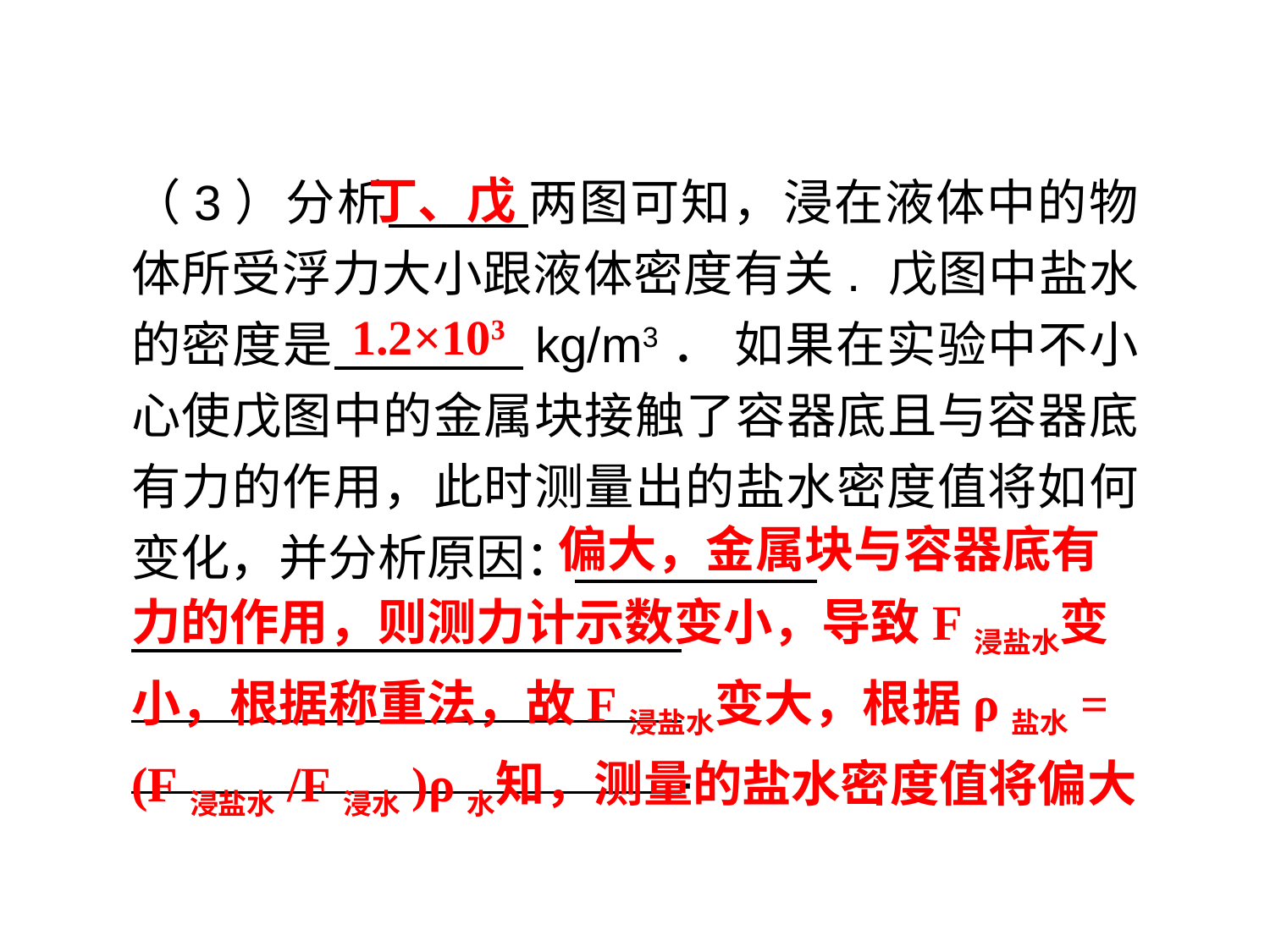

（3）分析　   　两图可知，浸在液体中的物体所受浮力大小跟液体密度有关. 戊图中盐水的密度是　　   　kg/m3． 如果在实验中不小心使戊图中的金属块接触了容器底且与容器底有力的作用，此时测量出的盐水密度值将如何变化，并分析原因：                      .
                                        .
                                        .
                                        .
丁、戊
1.2×103
                                     偏大，金属块与容器底有力的作用，则测力计示数变小，导致F浸盐水变小，根据称重法，故F浸盐水变大，根据ρ盐水=
(F浸盐水/F浸水)ρ水知，测量的盐水密度值将偏大